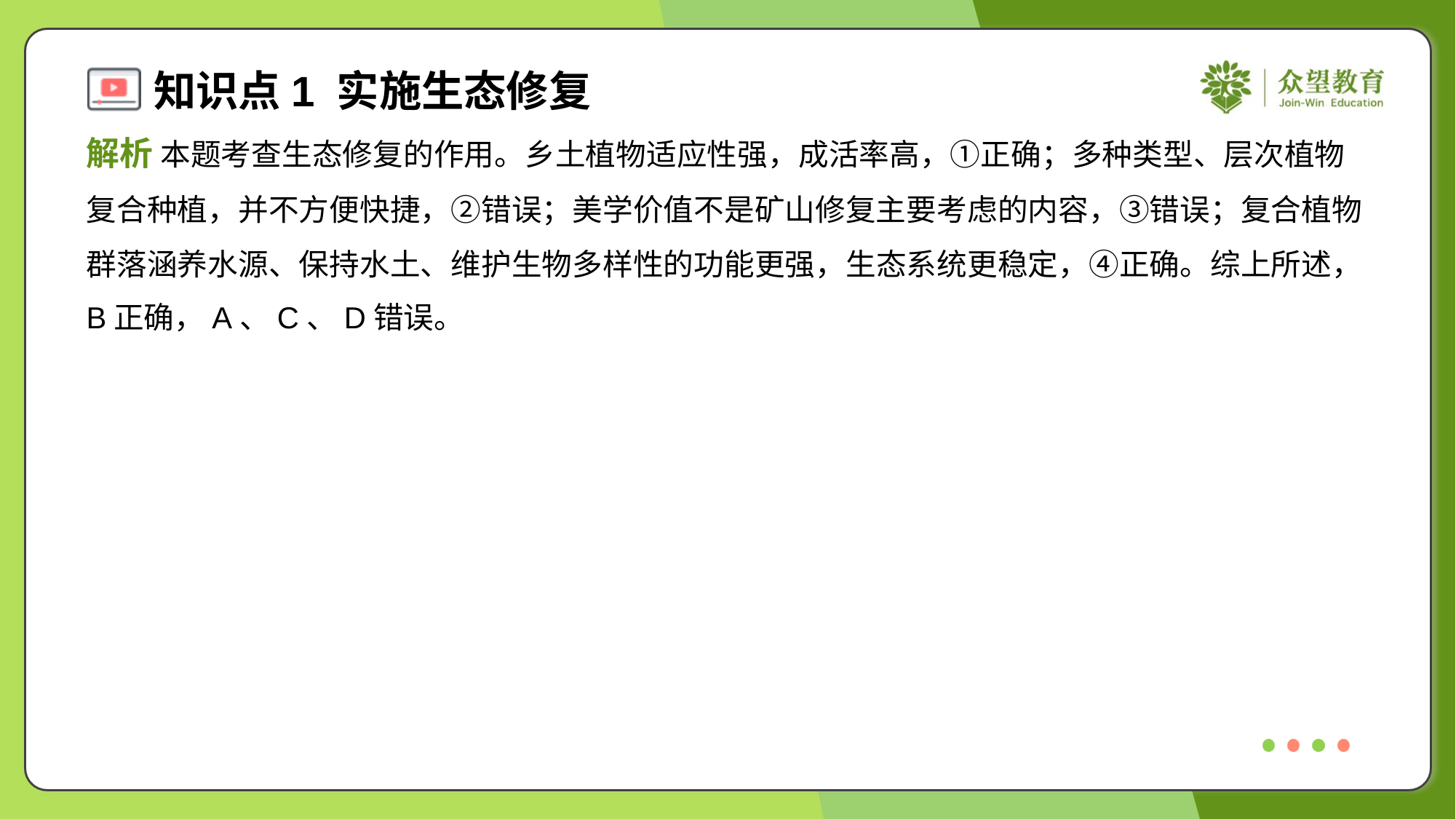

解析 本题考查生态修复的作用。乡土植物适应性强，成活率高，①正确；多种类型、层次植物
复合种植，并不方便快捷，②错误；美学价值不是矿山修复主要考虑的内容，③错误；复合植物
群落涵养水源、保持水土、维护生物多样性的功能更强，生态系统更稳定，④正确。综上所述，
B正确，A、C、D错误。